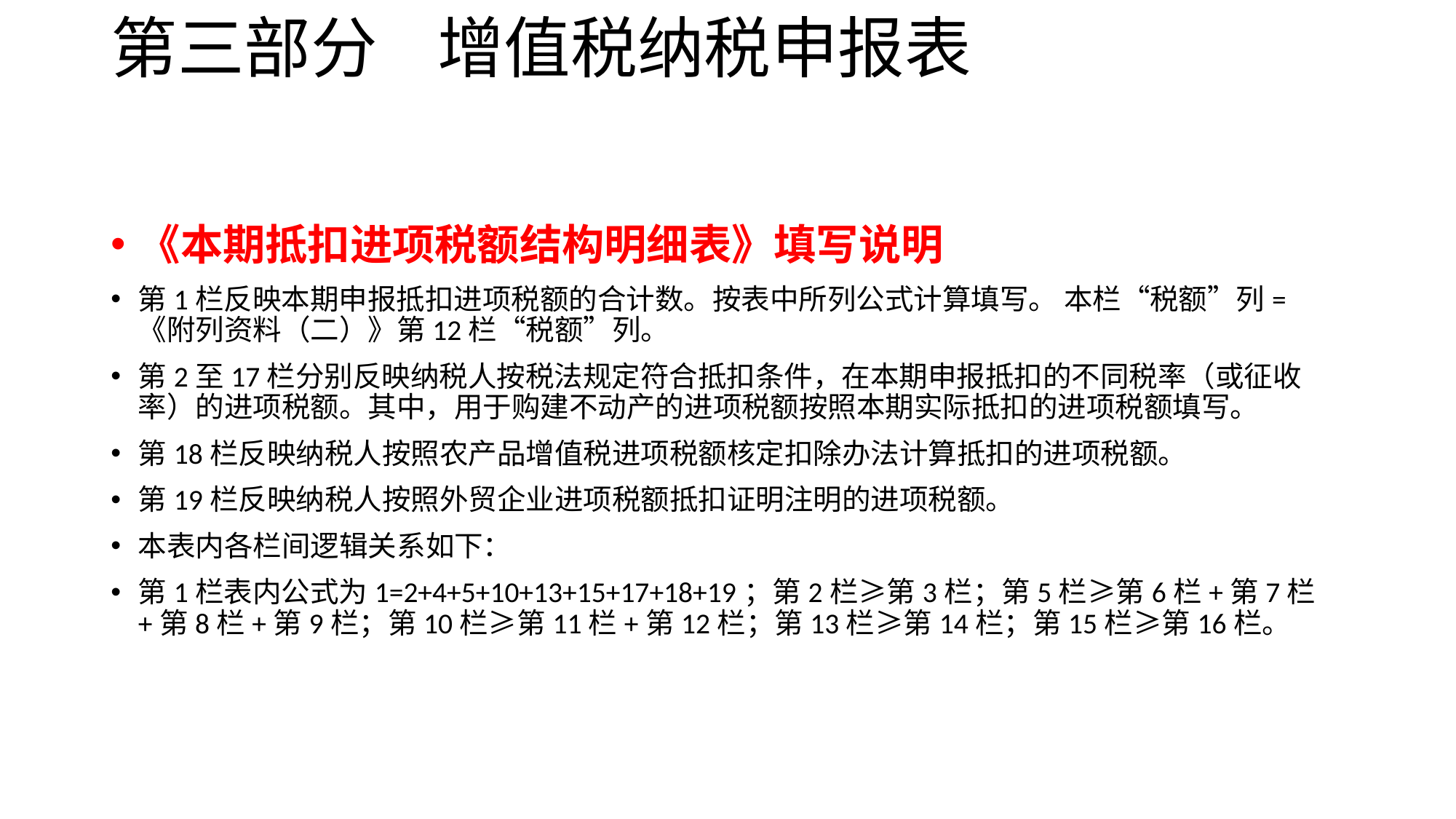

# 第三部分    增值税纳税申报表

《本期抵扣进项税额结构明细表》填写说明
第1栏反映本期申报抵扣进项税额的合计数。按表中所列公式计算填写。 本栏“税额”列=《附列资料（二）》第12栏“税额”列。
第2至17栏分别反映纳税人按税法规定符合抵扣条件，在本期申报抵扣的不同税率（或征收率）的进项税额。其中，用于购建不动产的进项税额按照本期实际抵扣的进项税额填写。
第18栏反映纳税人按照农产品增值税进项税额核定扣除办法计算抵扣的进项税额。
第19栏反映纳税人按照外贸企业进项税额抵扣证明注明的进项税额。
本表内各栏间逻辑关系如下：
第1栏表内公式为1=2+4+5+10+13+15+17+18+19；第2栏≥第3栏；第5栏≥第6栏+第7栏+第8栏+第9栏；第10栏≥第11栏+第12栏；第13栏≥第14栏；第15栏≥第16栏。